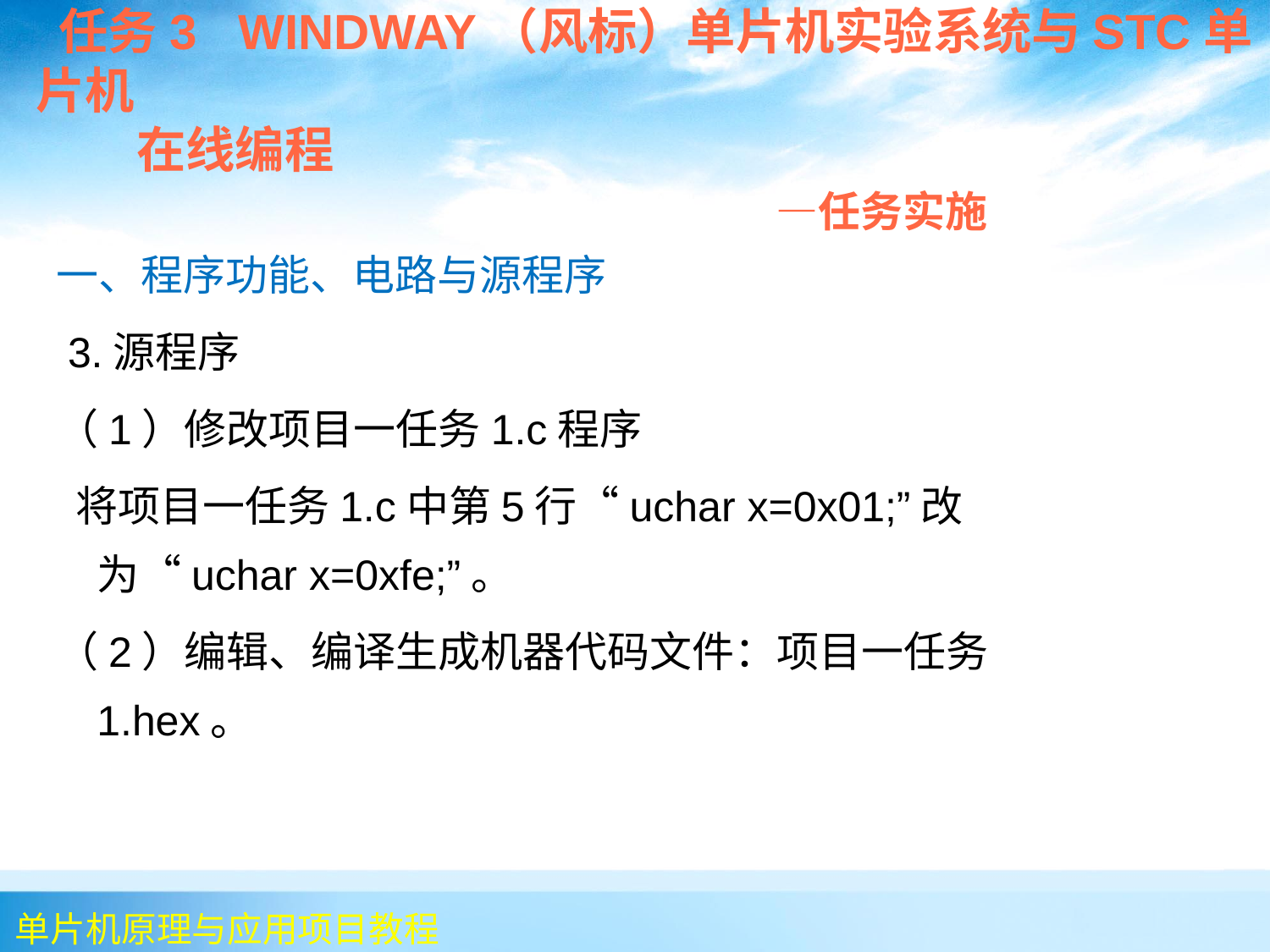

任务3   WINDWAY（风标）单片机实验系统与STC单片机
         在线编程
                                                                  —任务实施
一、程序功能、电路与源程序
 3.源程序
（1）修改项目一任务1.c程序
 将项目一任务1.c中第5行“uchar x=0x01;”改为“uchar x=0xfe;”。
（2）编辑、编译生成机器代码文件：项目一任务1.hex。